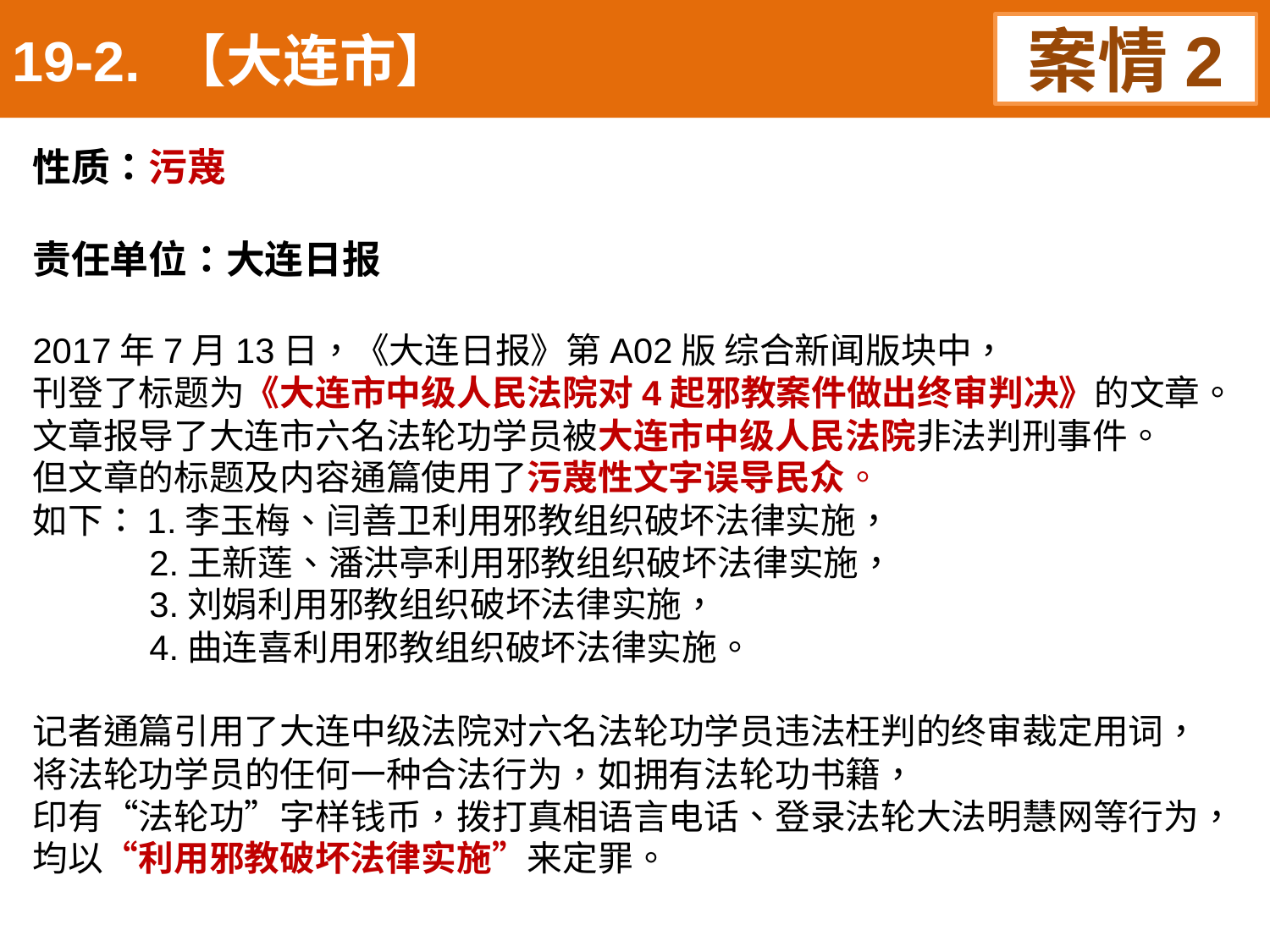

19-2. 【大连市】
案情2
性质：污蔑

责任单位：大连日报

2017年7月13日，《大连日报》第A02版 综合新闻版块中，
刊登了标题为《大连市中级人民法院对4起邪教案件做出终审判决》的文章。
文章报导了大连市六名法轮功学员被大连市中级人民法院非法判刑事件。
但文章的标题及内容通篇使用了污蔑性文字误导民众。
如下：1.李玉梅、闫善卫利用邪教组织破坏法律实施，
            2.王新莲、潘洪亭利用邪教组织破坏法律实施，
            3.刘娟利用邪教组织破坏法律实施，
            4.曲连喜利用邪教组织破坏法律实施。

记者通篇引用了大连中级法院对六名法轮功学员违法枉判的终审裁定用词，
将法轮功学员的任何一种合法行为，如拥有法轮功书籍，
印有“法轮功”字样钱币，拨打真相语言电话、登录法轮大法明慧网等行为，均以“利用邪教破坏法律实施”来定罪。